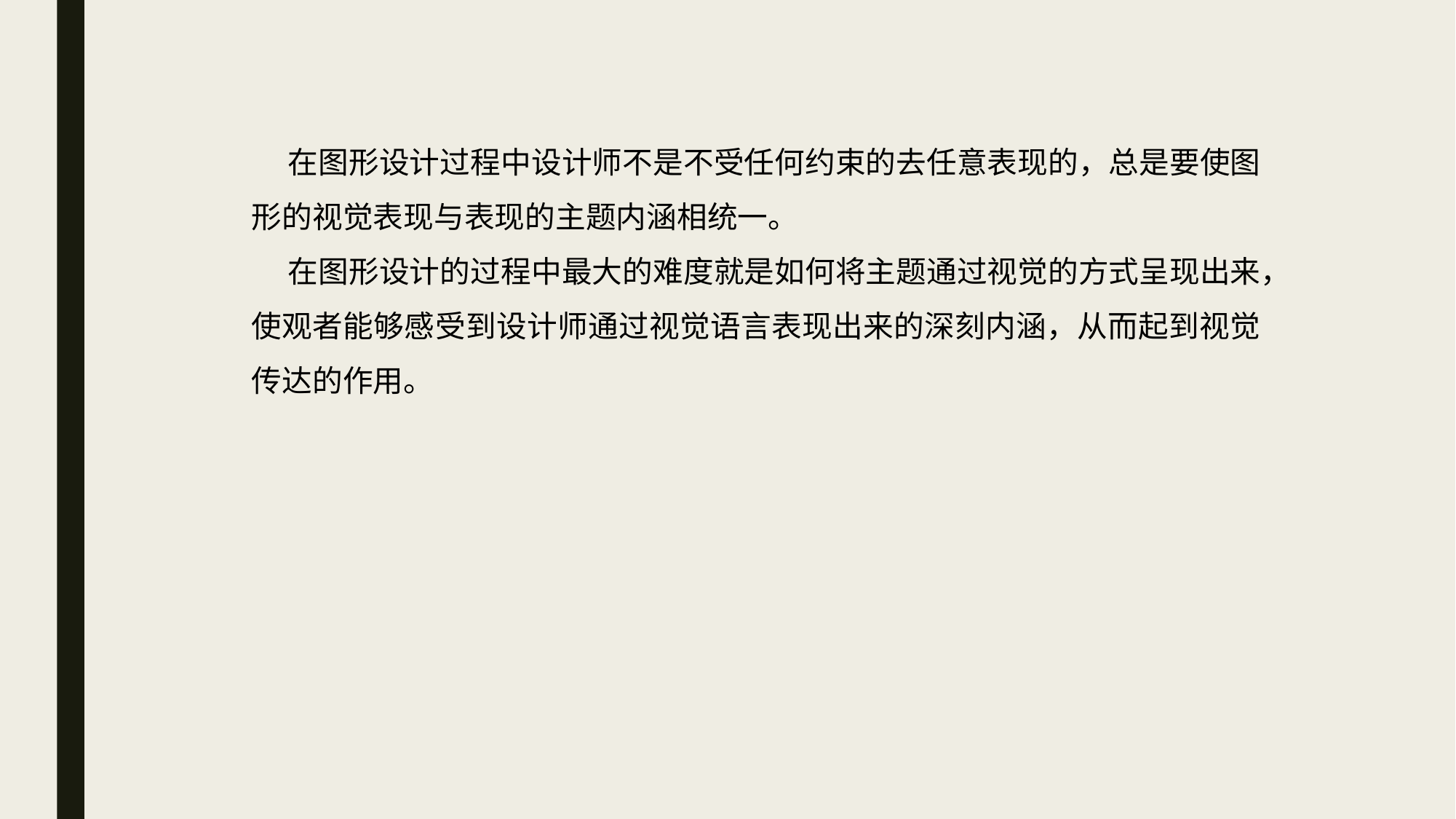

在图形设计过程中设计师不是不受任何约束的去任意表现的，总是要使图形的视觉表现与表现的主题内涵相统一。
在图形设计的过程中最大的难度就是如何将主题通过视觉的方式呈现出来，使观者能够感受到设计师通过视觉语言表现出来的深刻内涵，从而起到视觉传达的作用。